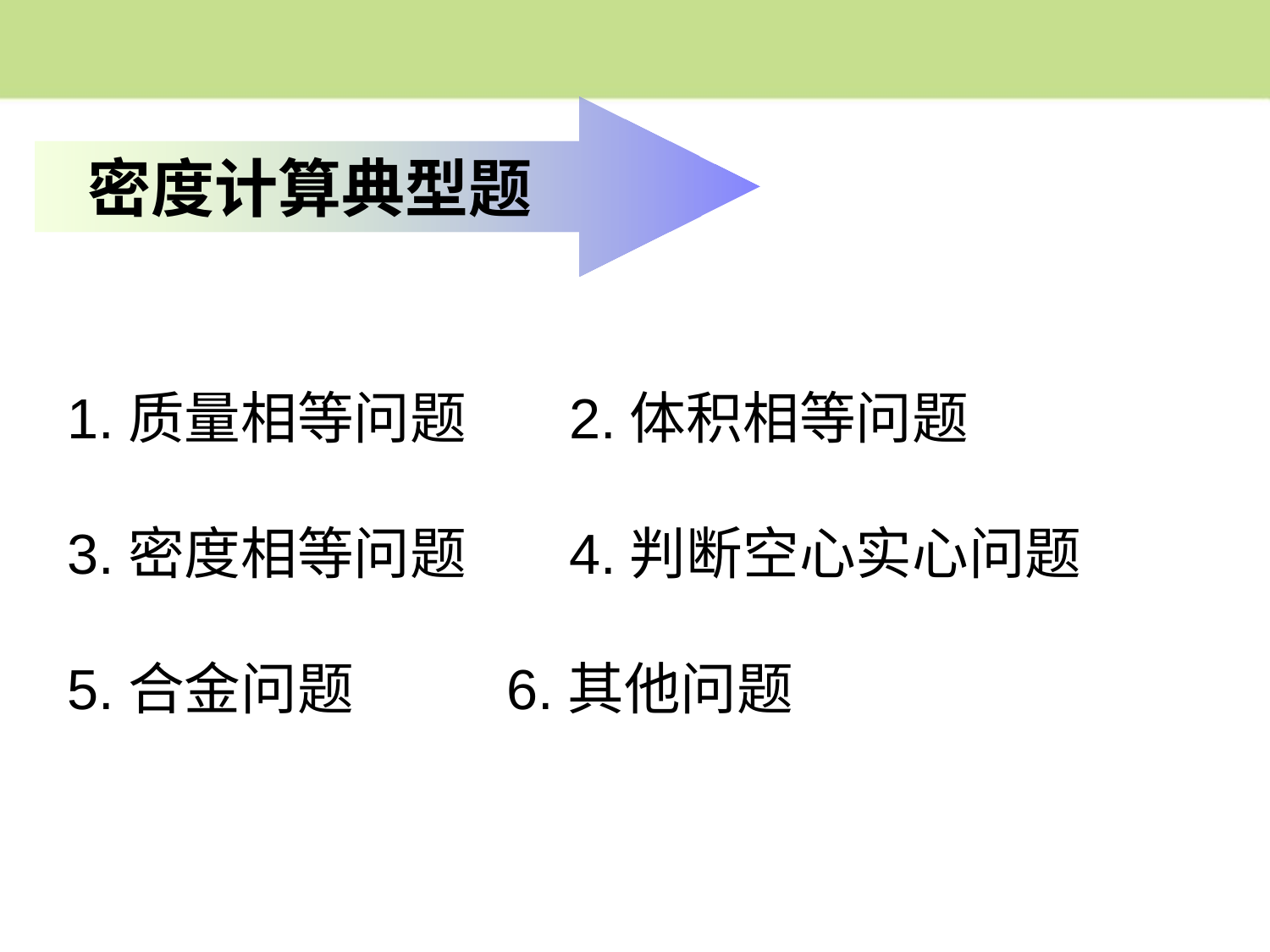

密度计算典型题
1.质量相等问题       2.体积相等问题

3.密度相等问题       4.判断空心实心问题

5.合金问题           6.其他问题